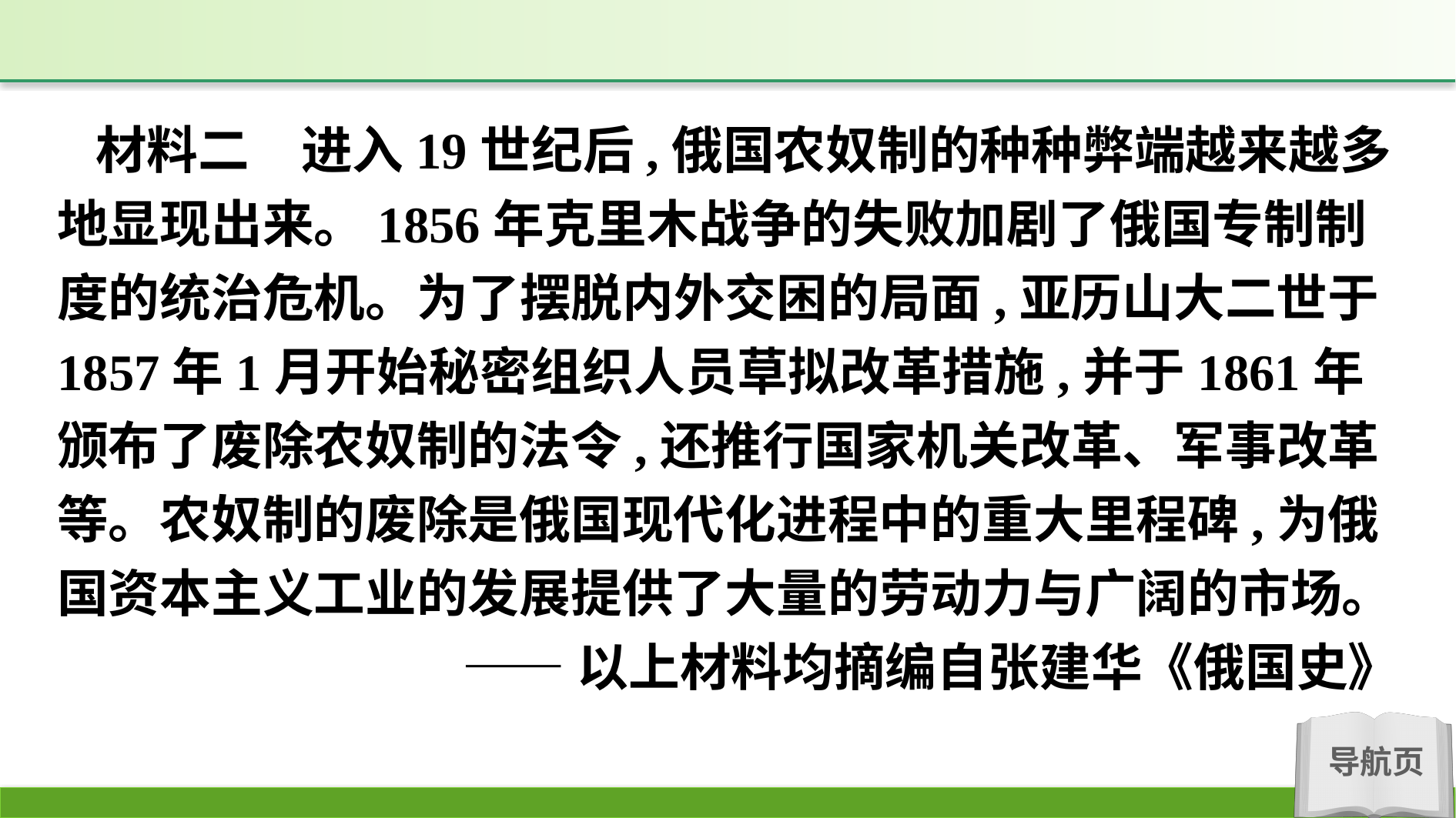

材料二　进入19世纪后,俄国农奴制的种种弊端越来越多地显现出来。1856年克里木战争的失败加剧了俄国专制制度的统治危机。为了摆脱内外交困的局面,亚历山大二世于1857年1月开始秘密组织人员草拟改革措施,并于1861年颁布了废除农奴制的法令,还推行国家机关改革、军事改革等。农奴制的废除是俄国现代化进程中的重大里程碑,为俄国资本主义工业的发展提供了大量的劳动力与广阔的市场。
——以上材料均摘编自张建华《俄国史》